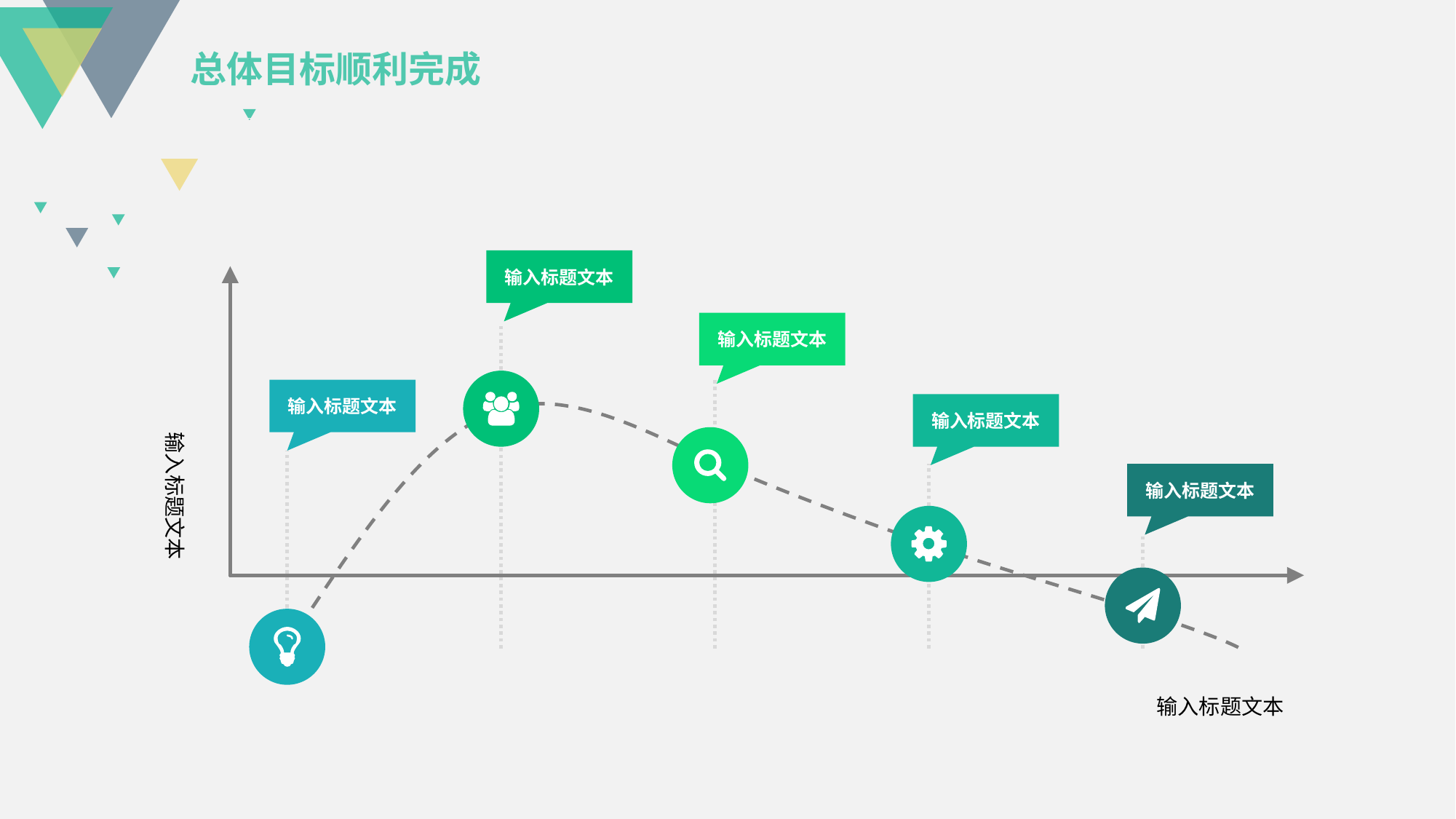

总体目标顺利完成
输入标题文本
输入标题文本
输入标题文本
输入标题文本

输入标题文本
输入标题文本
输入标题文本